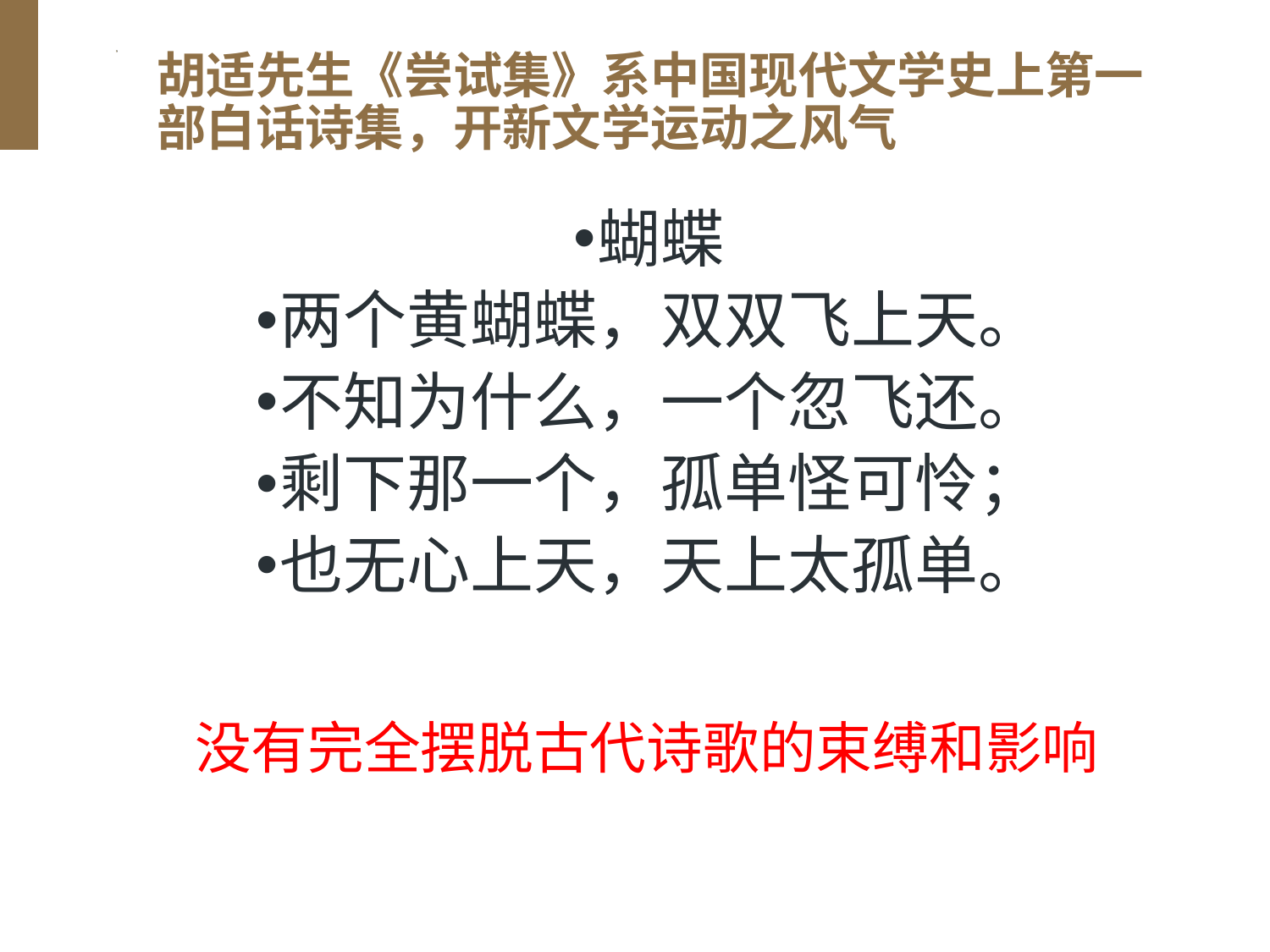

# 胡适先生《尝试集》系中国现代文学史上第一部白话诗集，开新文学运动之风气
蝴蝶
两个黄蝴蝶，双双飞上天。
不知为什么，一个忽飞还。
剩下那一个，孤单怪可怜；
也无心上天，天上太孤单。

没有完全摆脱古代诗歌的束缚和影响